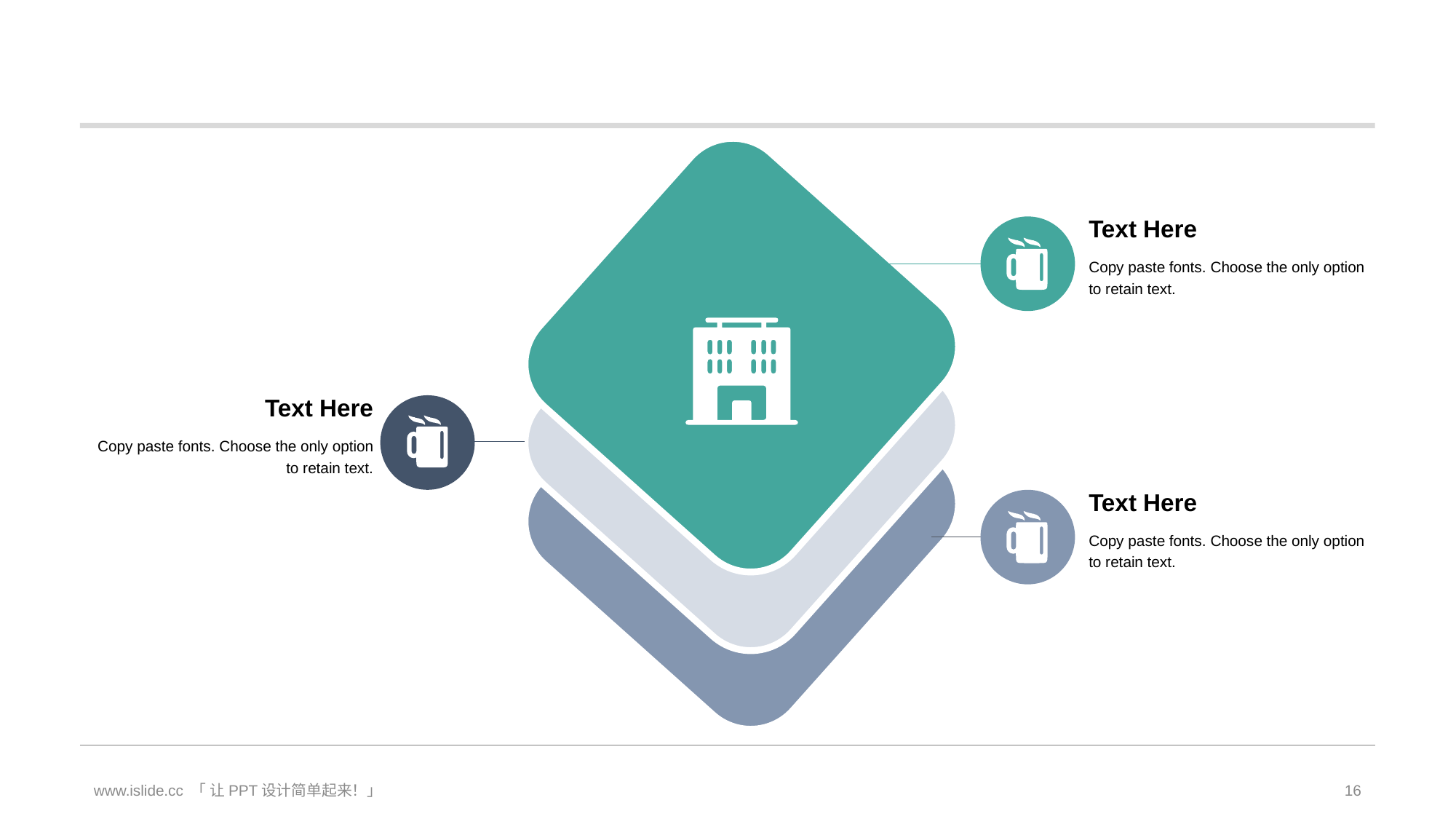

#

Text Here

Copy paste fonts. Choose the only option to retain text.

Text Here

Copy paste fonts. Choose the only option to retain text.
Text Here

Copy paste fonts. Choose the only option to retain text.
www.islide.cc 「 让PPT设计简单起来！」
16